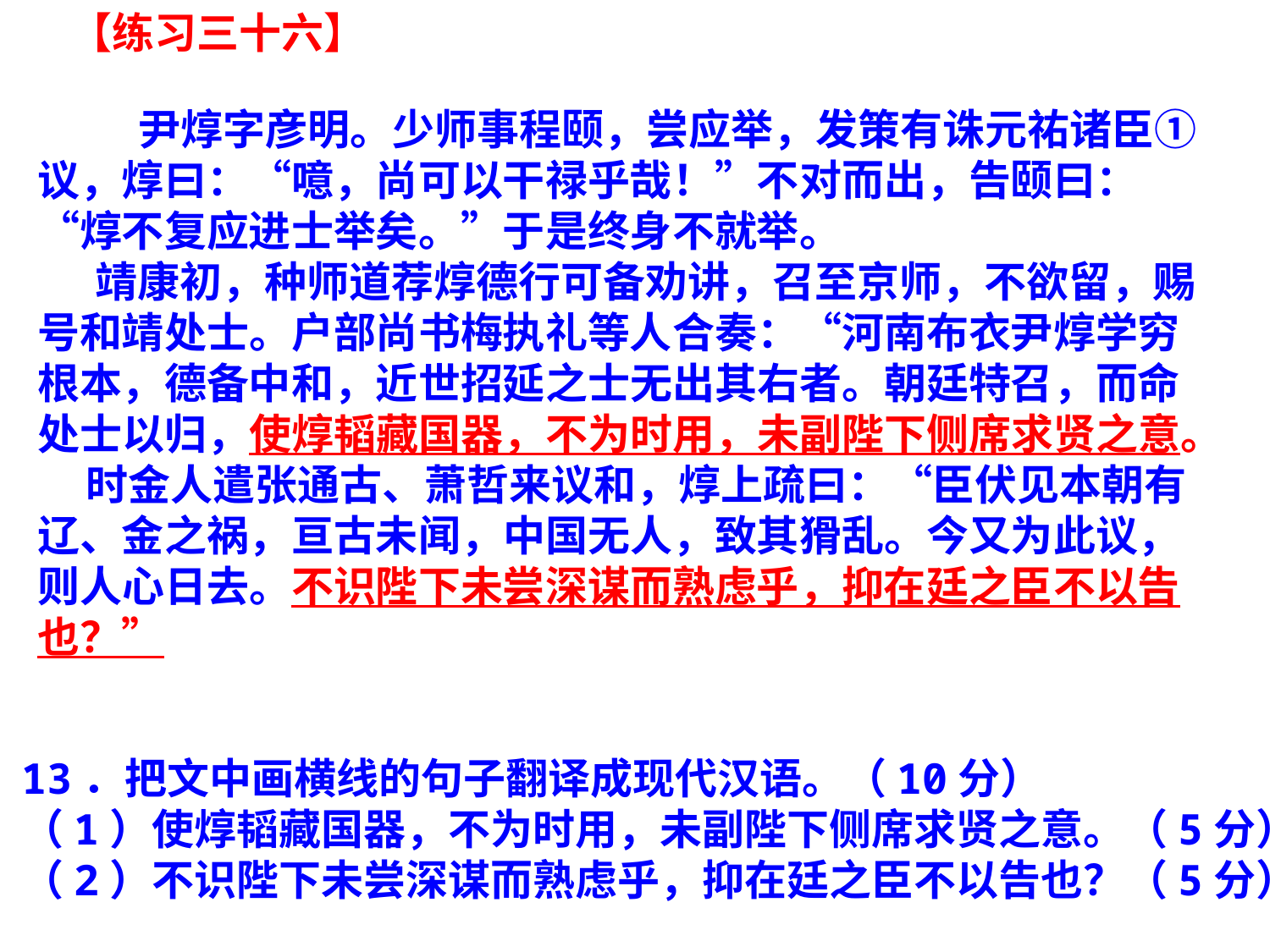

【练习三十六】
             尹焞字彦明。少师事程颐，尝应举，发策有诛元祐诸臣①议，焞曰：“噫，尚可以干禄乎哉！”不对而出，告颐曰：“焞不复应进士举矣。”于是终身不就举。
     靖康初，种师道荐焞德行可备劝讲，召至京师，不欲留，赐号和靖处士。户部尚书梅执礼等人合奏：“河南布衣尹焞学穷根本，德备中和，近世招延之士无出其右者。朝廷特召，而命处士以归，使焞韬藏国器，不为时用，未副陛下侧席求贤之意。
    时金人遣张通古、萧哲来议和，焞上疏曰：“臣伏见本朝有辽、金之祸，亘古未闻，中国无人，致其猾乱。今又为此议，则人心日去。不识陛下未尝深谋而熟虑乎，抑在廷之臣不以告也？”
13．把文中画横线的句子翻译成现代汉语。（10分）
（1）使焞韬藏国器，不为时用，未副陛下侧席求贤之意。（5分）
（2）不识陛下未尝深谋而熟虑乎，抑在廷之臣不以告也？（5分）